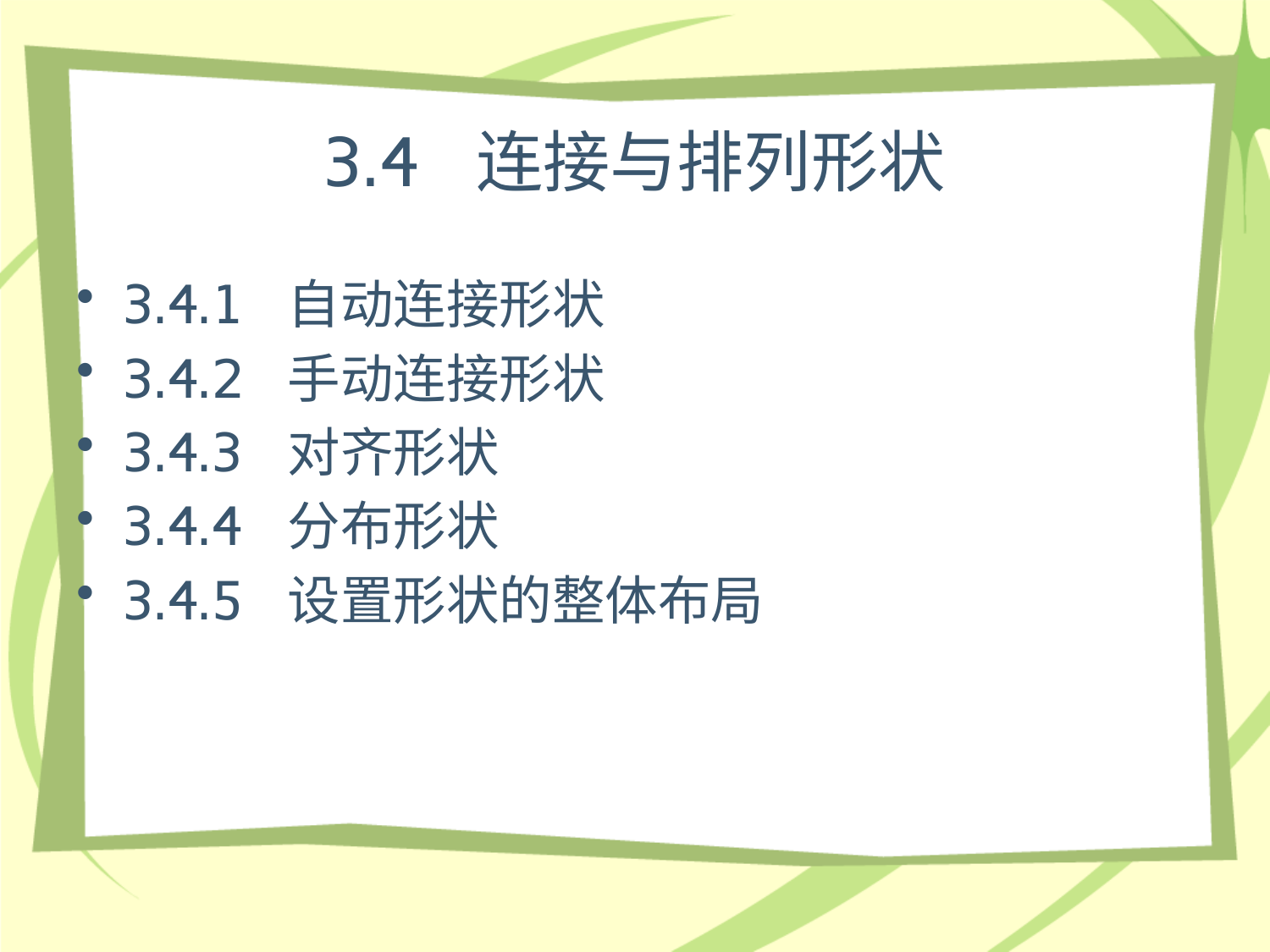

# 3.4  连接与排列形状
3.4.1  自动连接形状
3.4.2  手动连接形状
3.4.3  对齐形状
3.4.4  分布形状
3.4.5  设置形状的整体布局